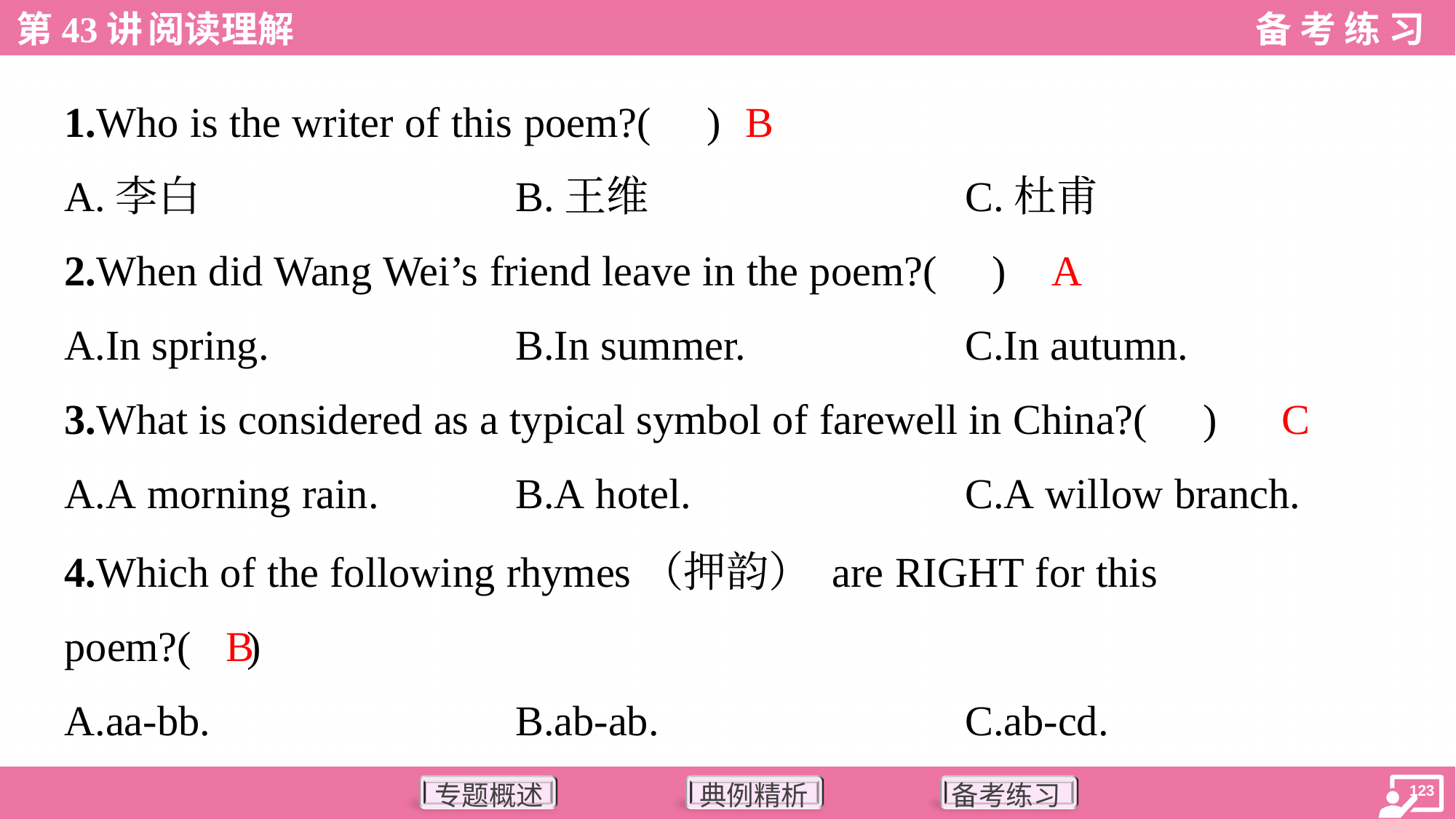

B
1.Who is the writer of this poem?(     )
A.李白	B.王维	C.杜甫
A
2.When did Wang Wei’s friend leave in the poem?(     )
A.In spring.	B.In summer.	C.In autumn.
C
3.What is considered as a typical symbol of farewell in China?(     )
A.A morning rain.	B.A hotel.	C.A willow branch.
4.Which of the following rhymes（押韵） are RIGHT for this
poem?(     )
B
A.aa-bb.	B.ab-ab.	C.ab-cd.